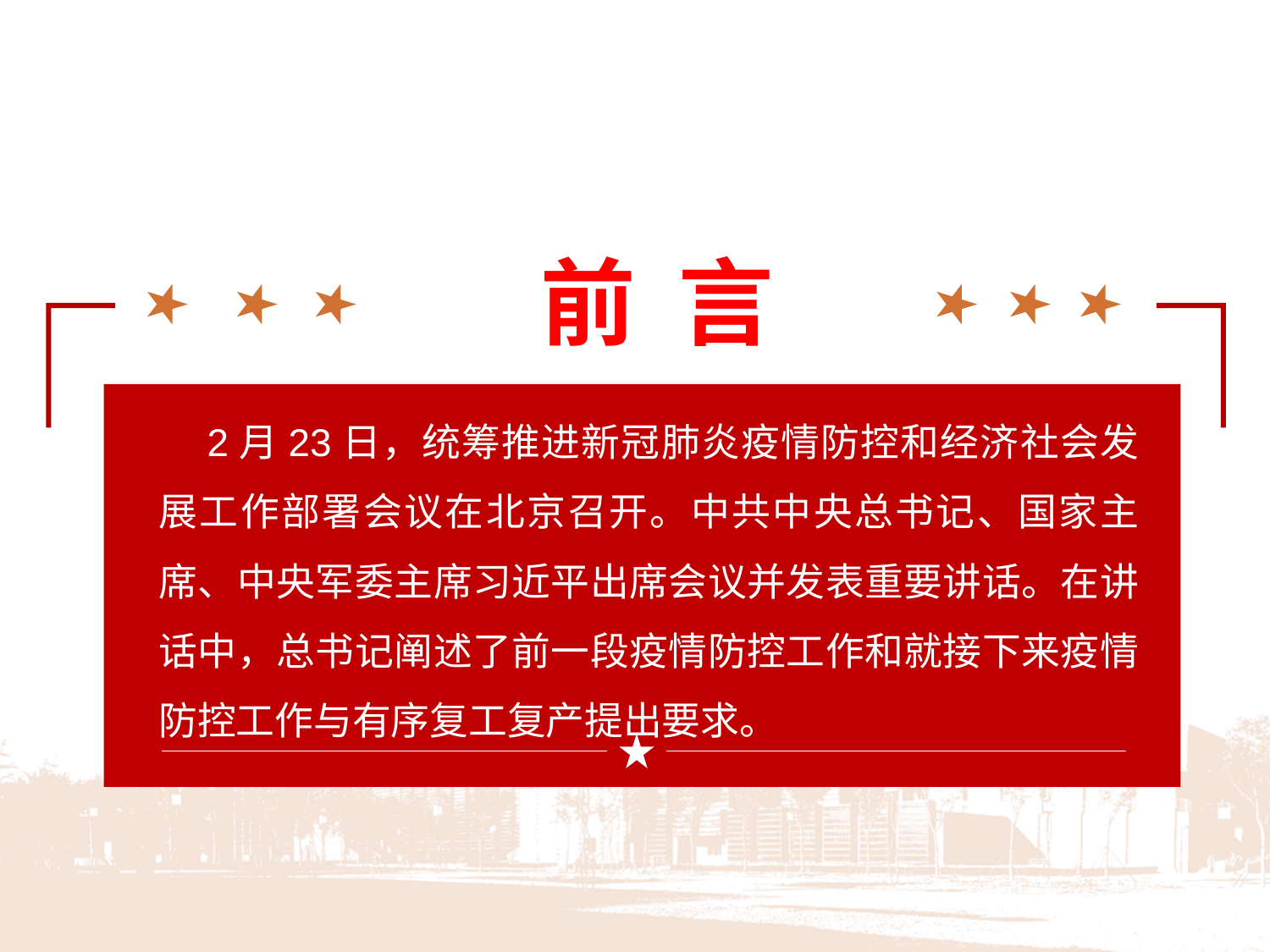

前  言

    2月23日，统筹推进新冠肺炎疫情防控和经济社会发展工作部署会议在北京召开。中共中央总书记、国家主席、中央军委主席习近平出席会议并发表重要讲话。在讲话中，总书记阐述了前一段疫情防控工作和就接下来疫情防控工作与有序复工复产提出要求。